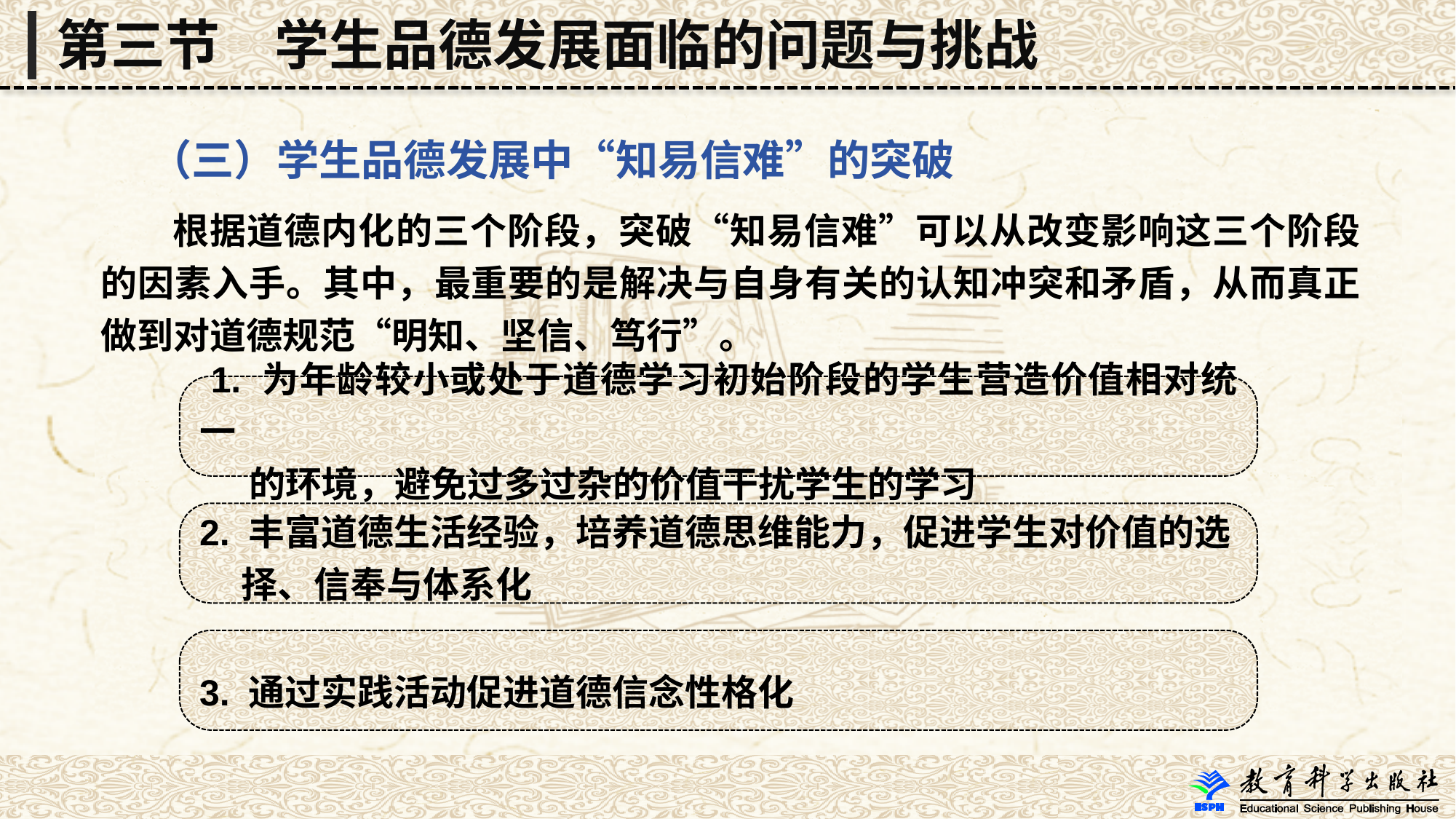

第三节　学生品德发展面临的问题与挑战
    （三）学生品德发展中“知易信难”的突破

       根据道德内化的三个阶段，突破“知易信难”可以从改变影响这三个阶段的因素入手。其中，最重要的是解决与自身有关的认知冲突和矛盾，从而真正做到对道德规范“明知、坚信、笃行”。

 1. 为年龄较小或处于道德学习初始阶段的学生营造价值相对统一
     的环境，避免过多过杂的价值干扰学生的学习
2. 丰富道德生活经验，培养道德思维能力，促进学生对价值的选
    择、信奉与体系化
3. 通过实践活动促进道德信念性格化